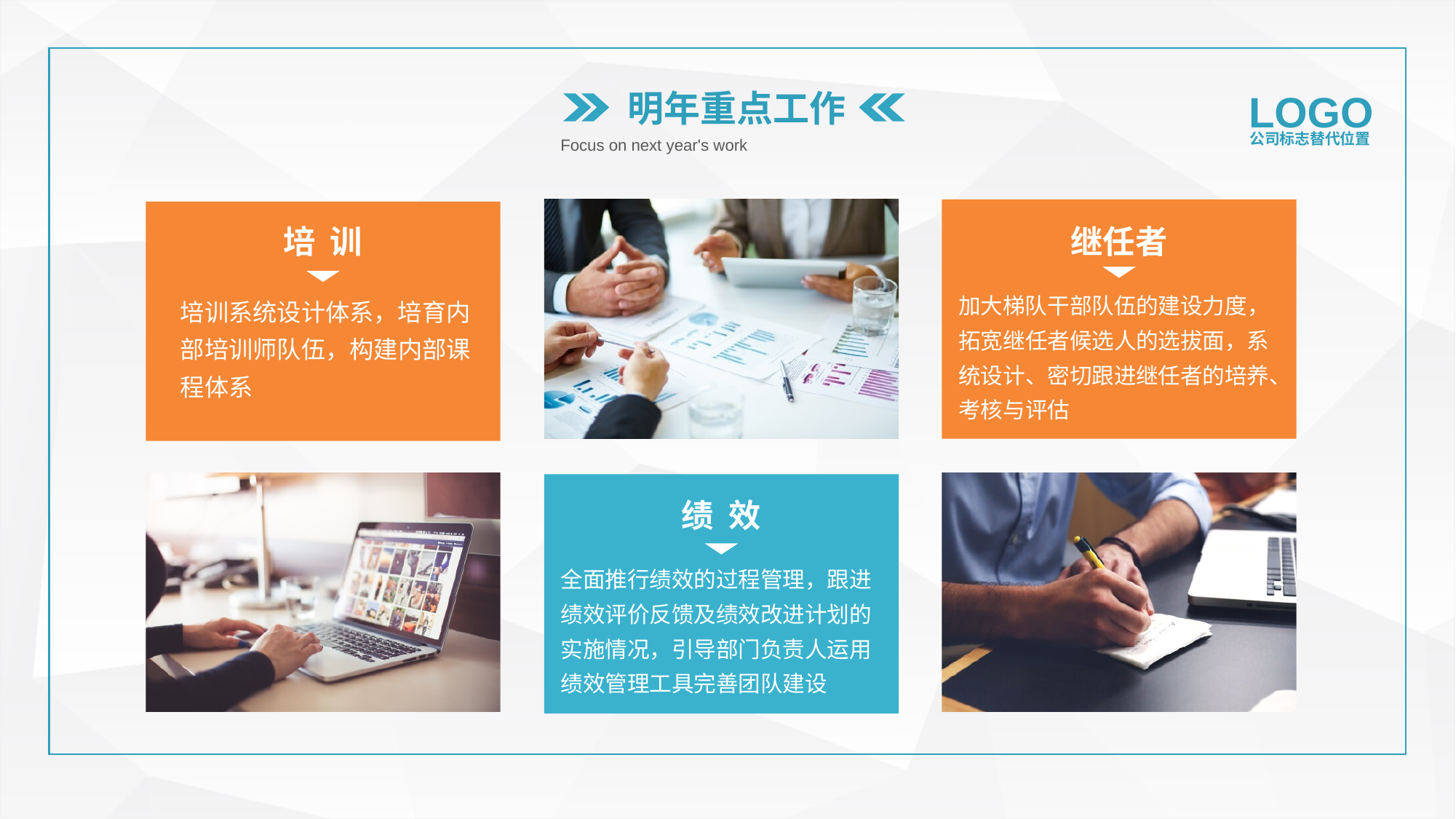

明年重点工作
LOGO
公司标志替代位置

Focus on next year's work

培  训
继任者

加大梯队干部队伍的建设力度，拓宽继任者候选人的选拔面，系统设计、密切跟进继任者的培养、考核与评估
培训系统设计体系，培育内部培训师队伍，构建内部课程体系

绩  效

全面推行绩效的过程管理，跟进绩效评价反馈及绩效改进计划的实施情况，引导部门负责人运用绩效管理工具完善团队建设